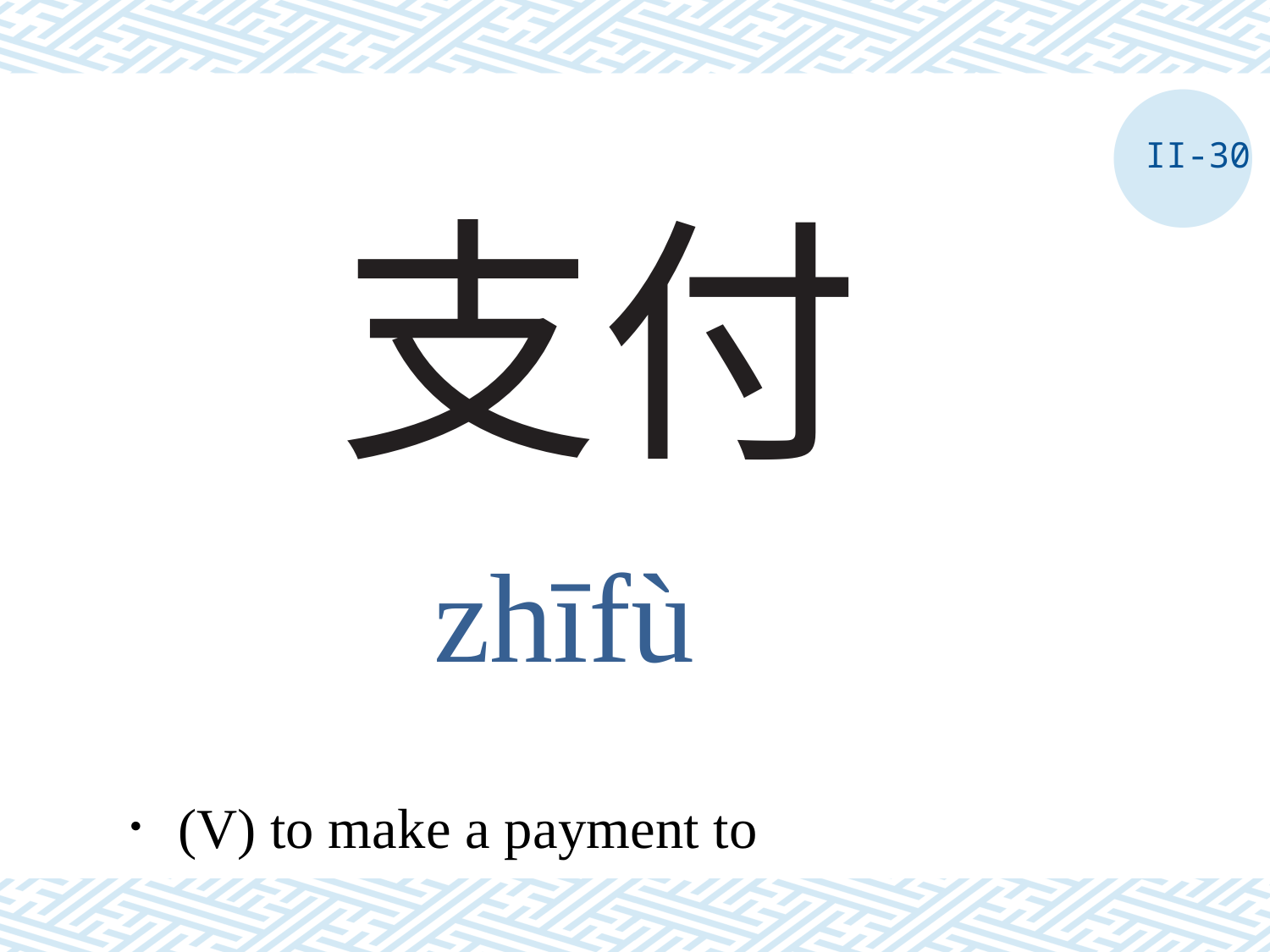

II-30

# 支付
zhīfù
．(V) to make a payment to